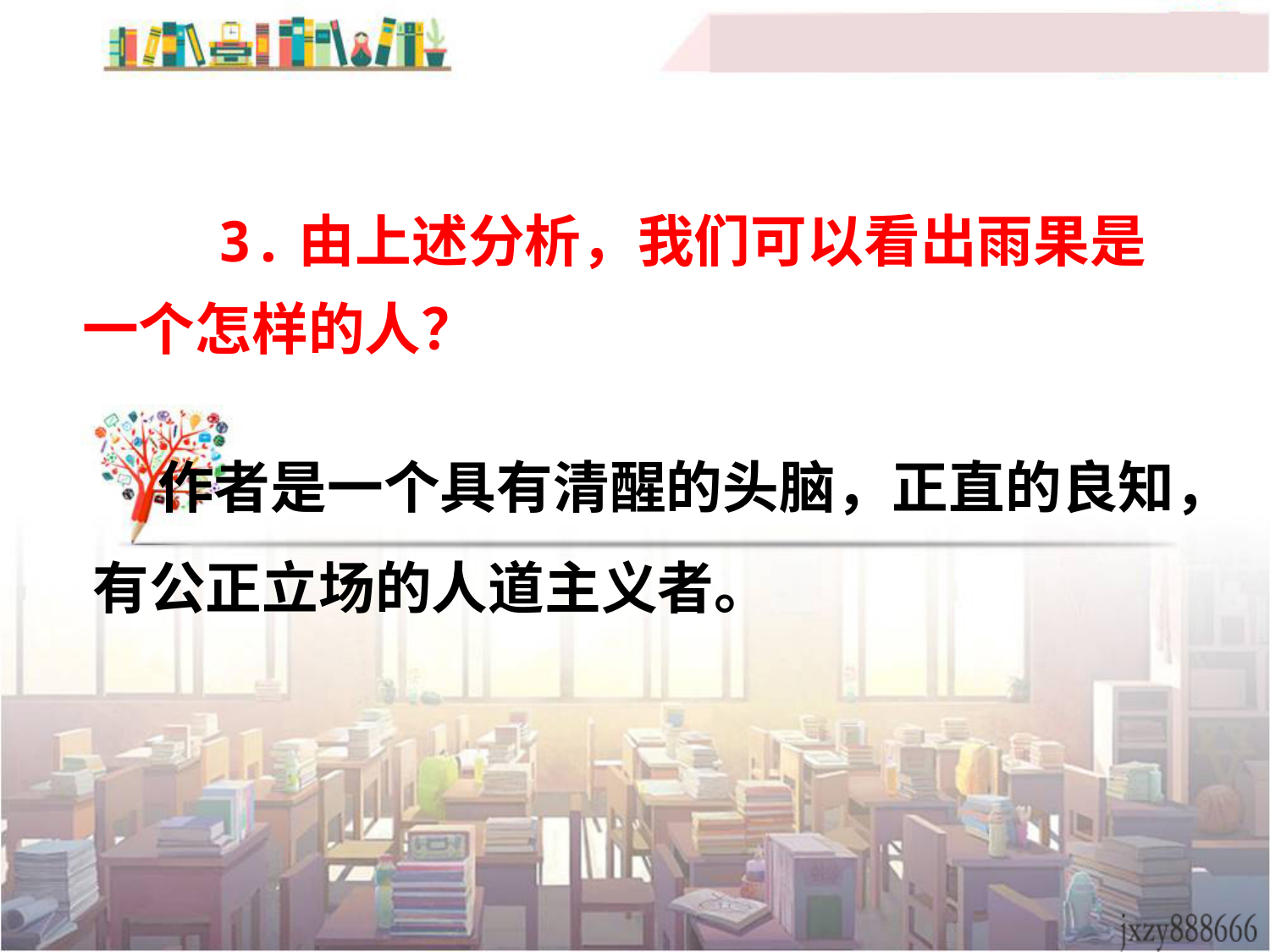

3.由上述分析，我们可以看出雨果是一个怎样的人？
    作者是一个具有清醒的头脑，正直的良知，有公正立场的人道主义者。